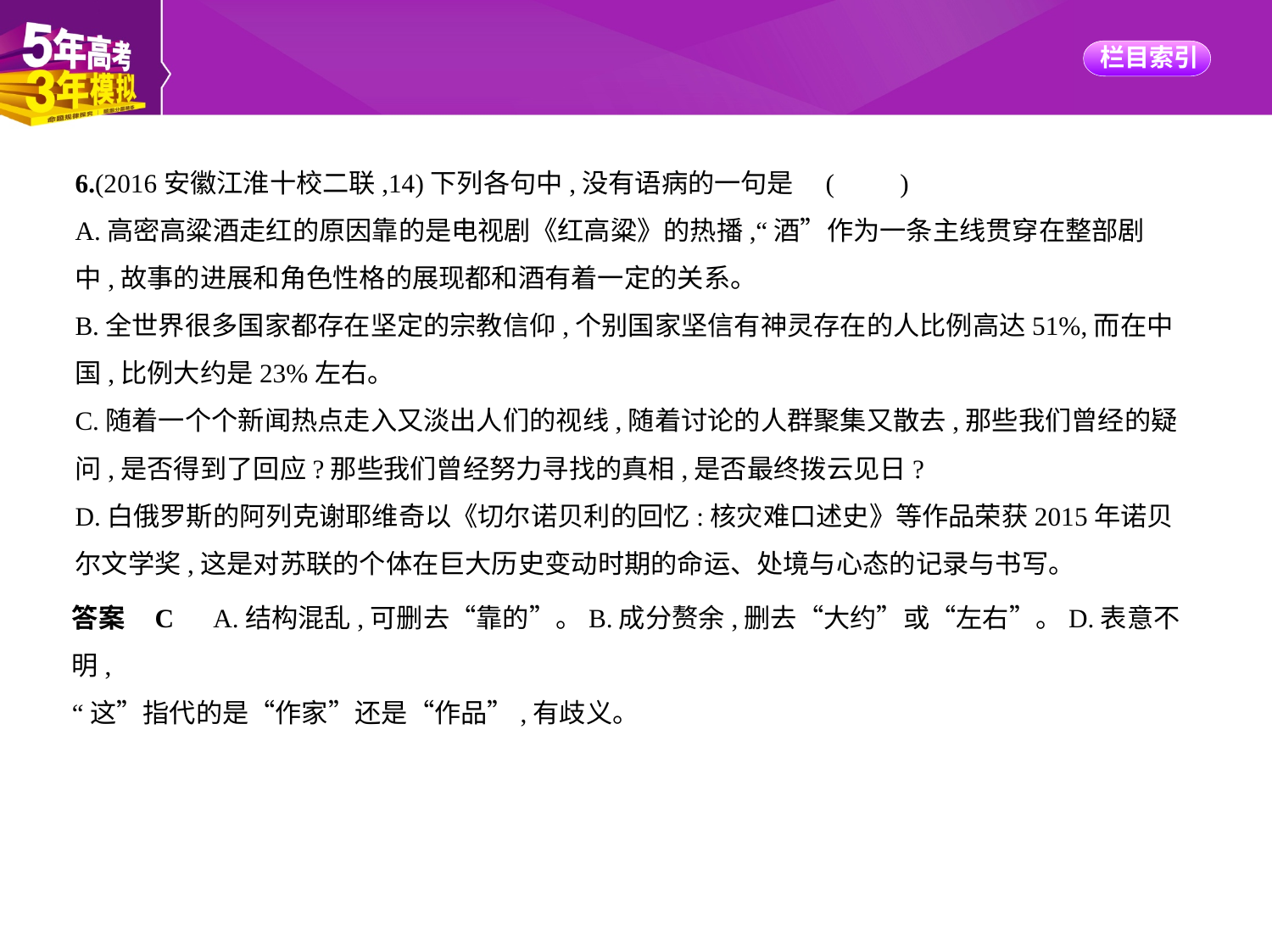

6.(2016安徽江淮十校二联,14)下列各句中,没有语病的一句是 (　　)
A.高密高粱酒走红的原因靠的是电视剧《红高粱》的热播,“酒”作为一条主线贯穿在整部剧
中,故事的进展和角色性格的展现都和酒有着一定的关系。
B.全世界很多国家都存在坚定的宗教信仰,个别国家坚信有神灵存在的人比例高达51%,而在中
国,比例大约是23%左右。
C.随着一个个新闻热点走入又淡出人们的视线,随着讨论的人群聚集又散去,那些我们曾经的疑
问,是否得到了回应?那些我们曾经努力寻找的真相,是否最终拨云见日?
D.白俄罗斯的阿列克谢耶维奇以《切尔诺贝利的回忆:核灾难口述史》等作品荣获2015年诺贝
尔文学奖,这是对苏联的个体在巨大历史变动时期的命运、处境与心态的记录与书写。
答案    C　A.结构混乱,可删去“靠的”。B.成分赘余,删去“大约”或“左右”。D.表意不明,
“这”指代的是“作家”还是“作品”,有歧义。